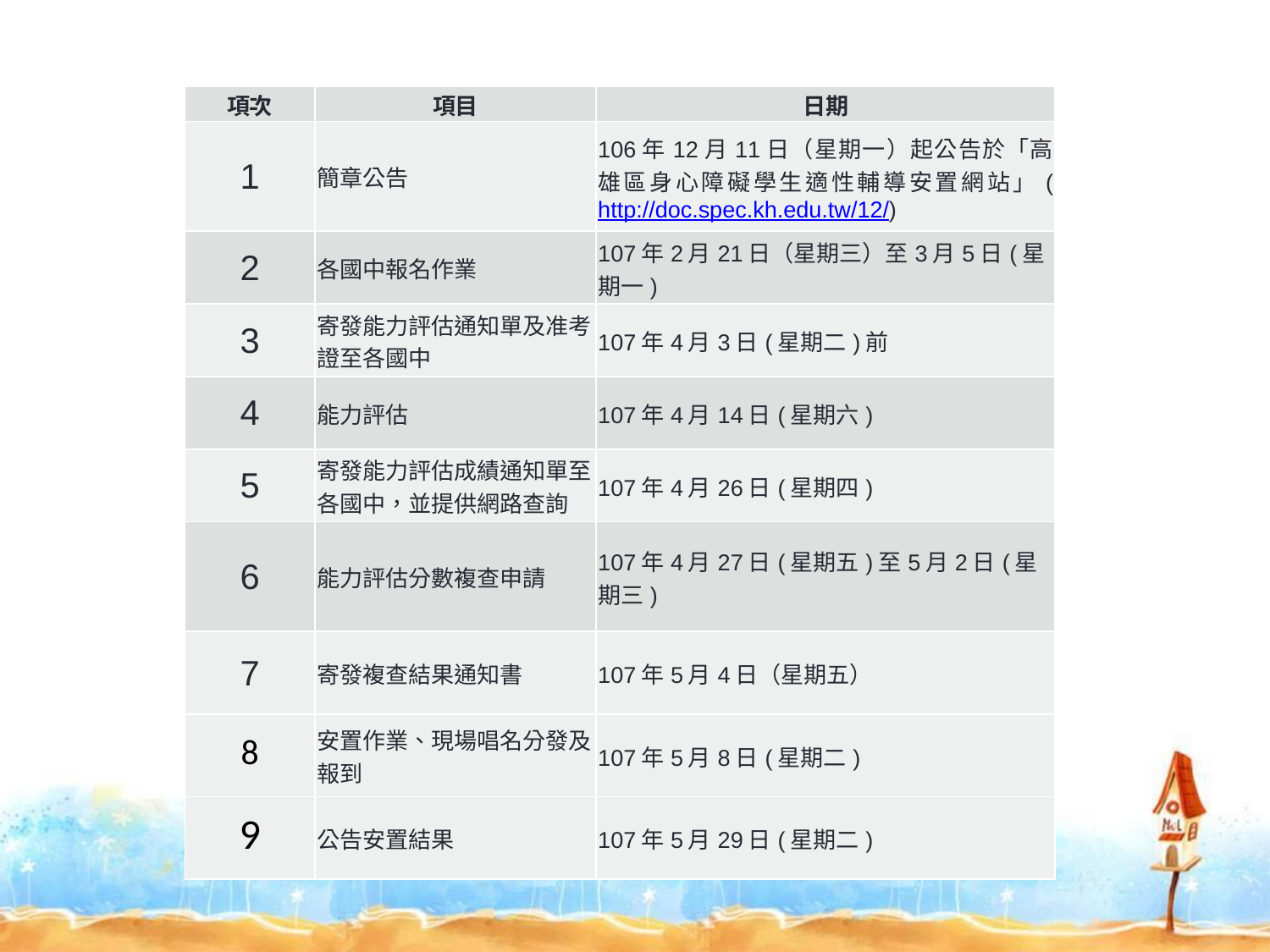

#
| 項次 | 項目 | 日期 |
| --- | --- | --- |
| 1 | 簡章公告 | 106年12月11日（星期一）起公告於「高雄區身心障礙學生適性輔導安置網站」(http://doc.spec.kh.edu.tw/12/) |
| 2 | 各國中報名作業 | 107年2月21日（星期三）至3月5日(星期一) |
| 3 | 寄發能力評估通知單及准考證至各國中 | 107年4月3日(星期二)前 |
| 4 | 能力評估 | 107年4月14日(星期六) |
| 5 | 寄發能力評估成績通知單至各國中，並提供網路查詢 | 107年4月26日(星期四) |
| 6 | 能力評估分數複查申請 | 107年4月27日(星期五)至5月2日(星期三) |
| 7 | 寄發複查結果通知書 | 107年5月4日（星期五） |
| 8 | 安置作業、現場唱名分發及報到 | 107年5月8日(星期二) |
| 9 | 公告安置結果 | 107年5月29日(星期二) |